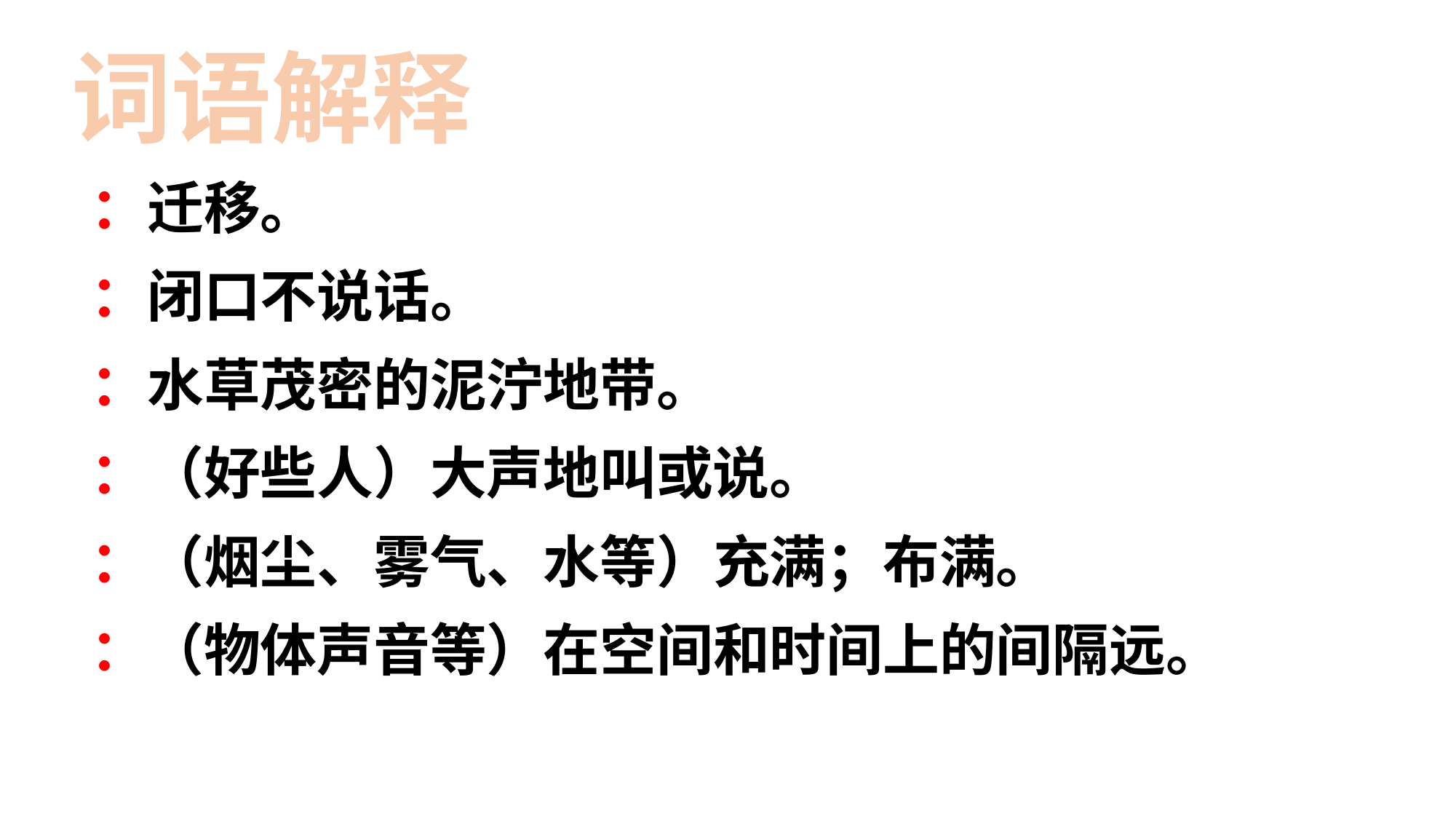

词语解释
：迁移。
：闭口不说话。
：水草茂密的泥泞地带。
：（好些人）大声地叫或说。
：（烟尘、雾气、水等）充满；布满。
：（物体声音等）在空间和时间上的间隔远。